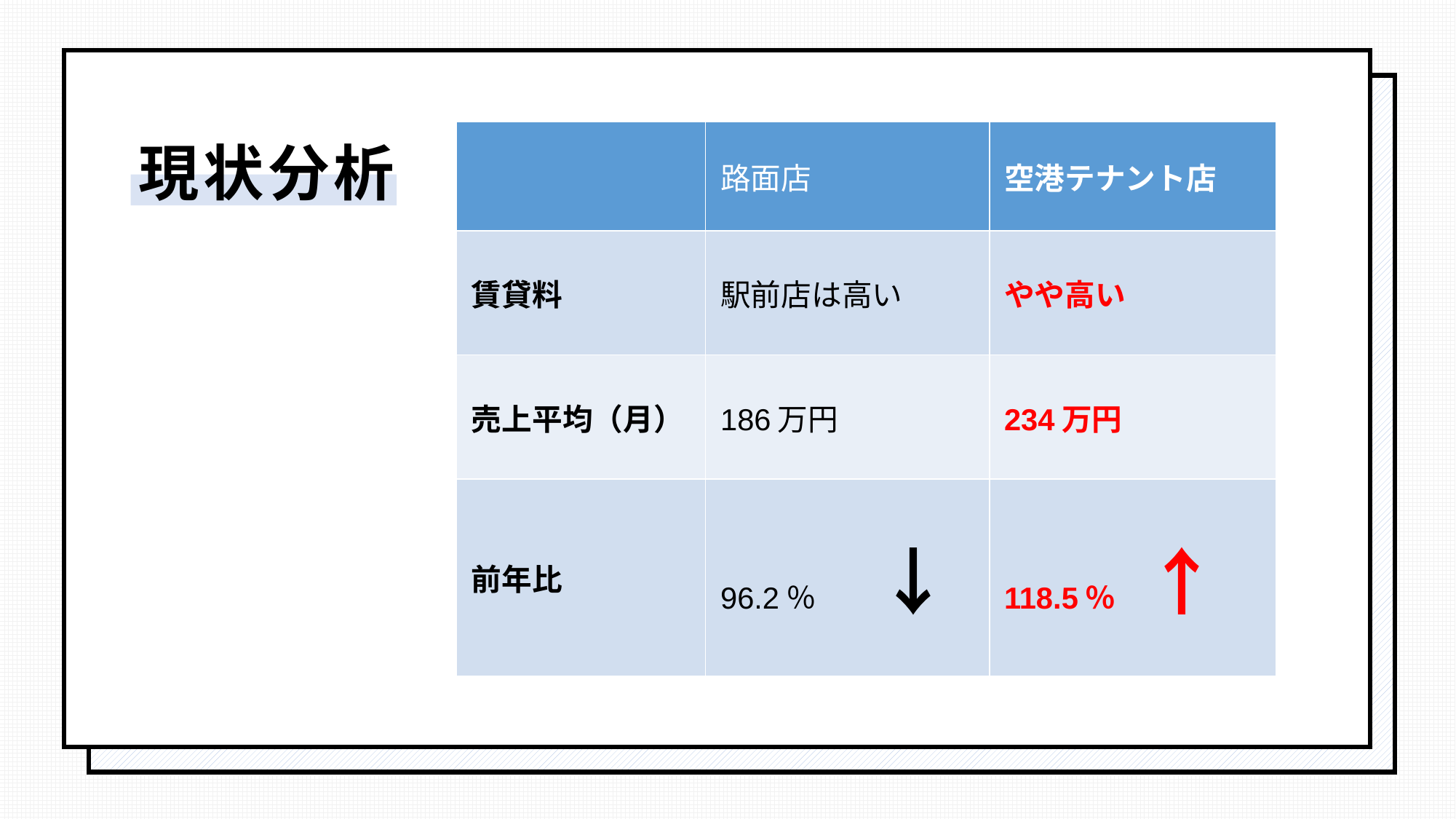

# 現状分析
|  | 路面店 | 空港テナント店 |
| --- | --- | --- |
| 賃貸料 | 駅前店は高い | やや高い |
| 売上平均（月） | 186万円 | 234万円 |
| 前年比 | 96.2％　　↓ | 118.5％　↑ |